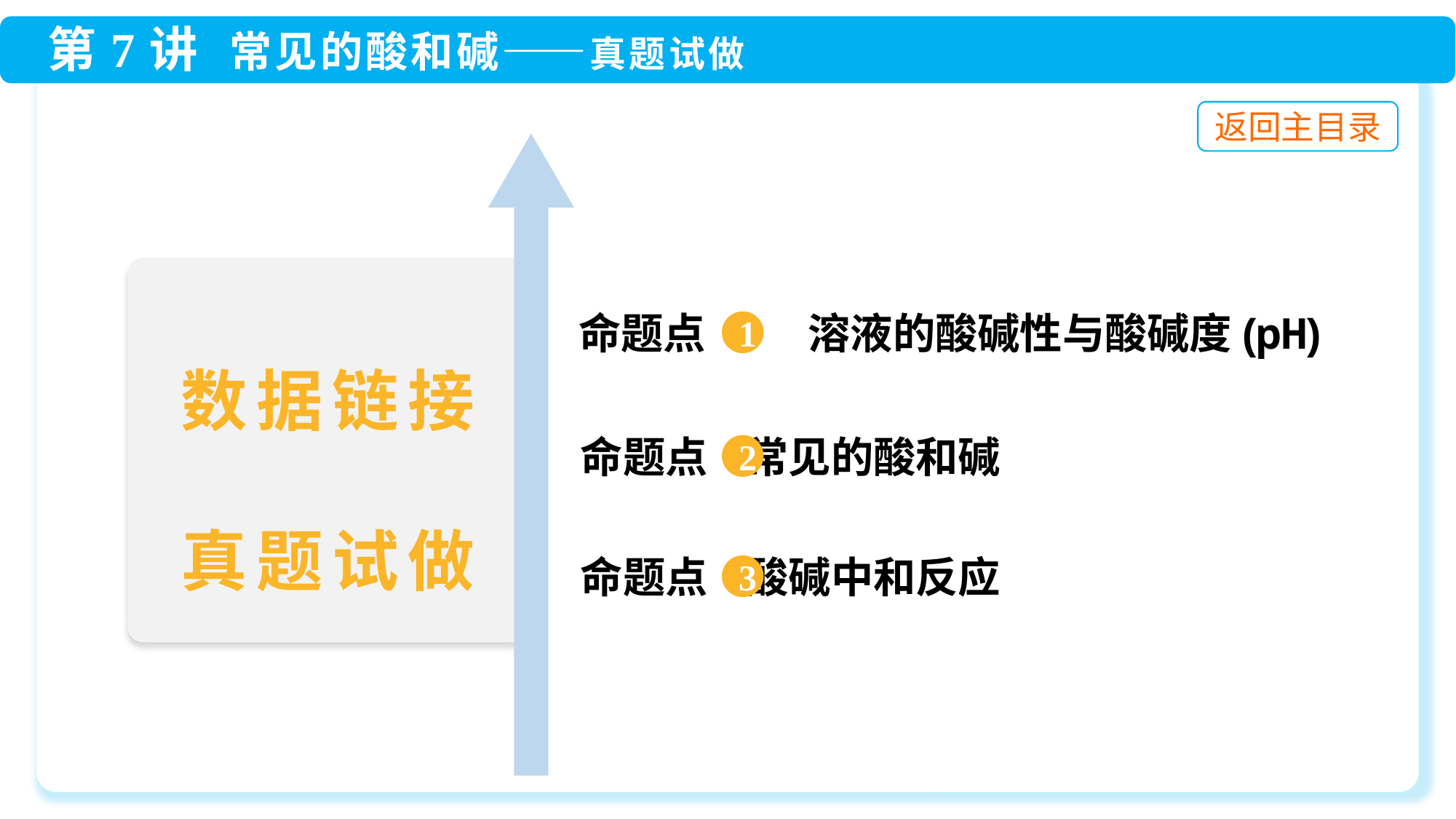

命题点 1  溶液的酸碱性与酸碱度(pH)
1
数据链接
真题试做
 命题点    常见的酸和碱
2
 命题点    酸碱中和反应
3